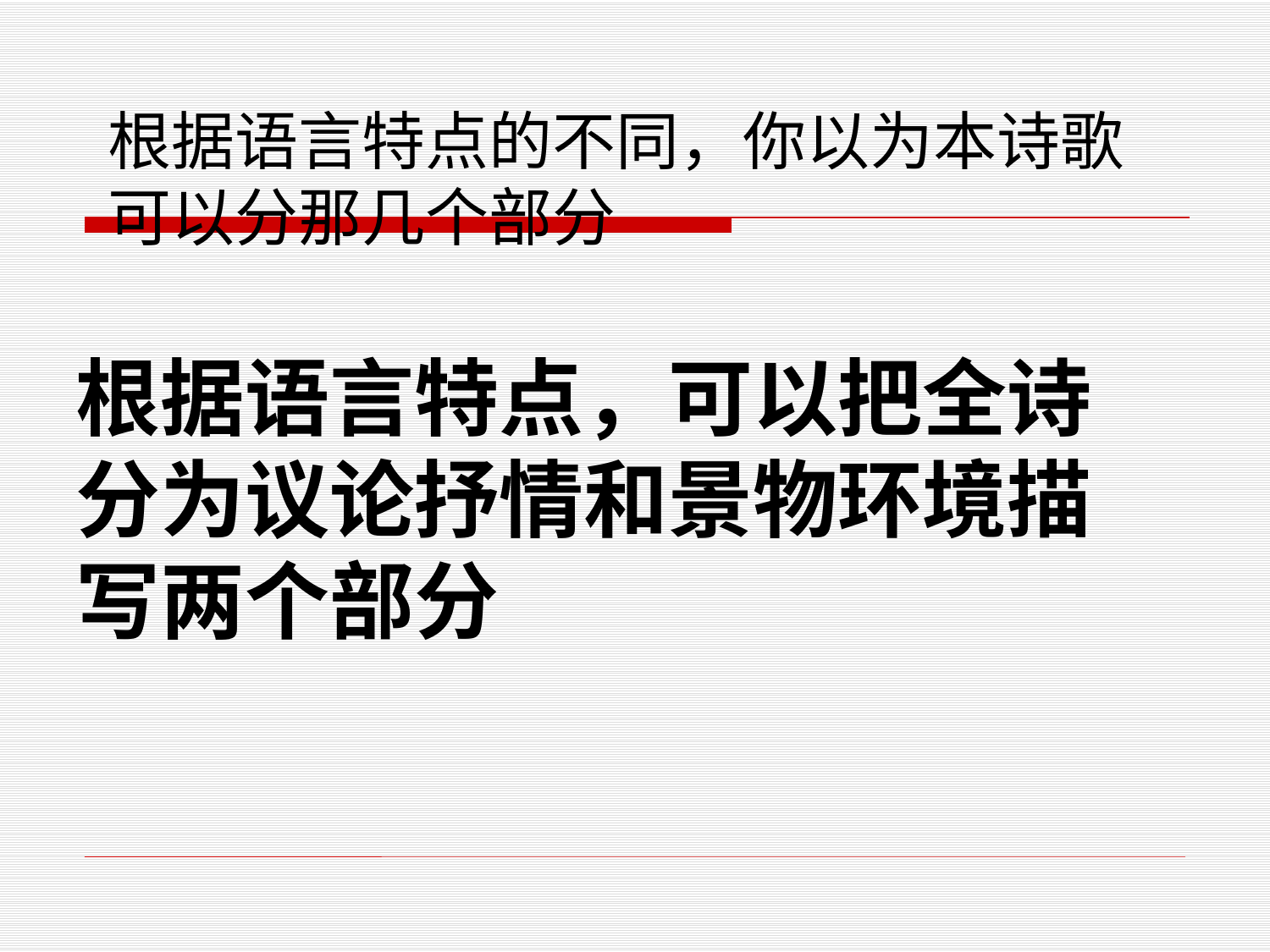

根据语言特点的不同，你以为本诗歌可以分那几个部分
根据语言特点，可以把全诗分为议论抒情和景物环境描写两个部分